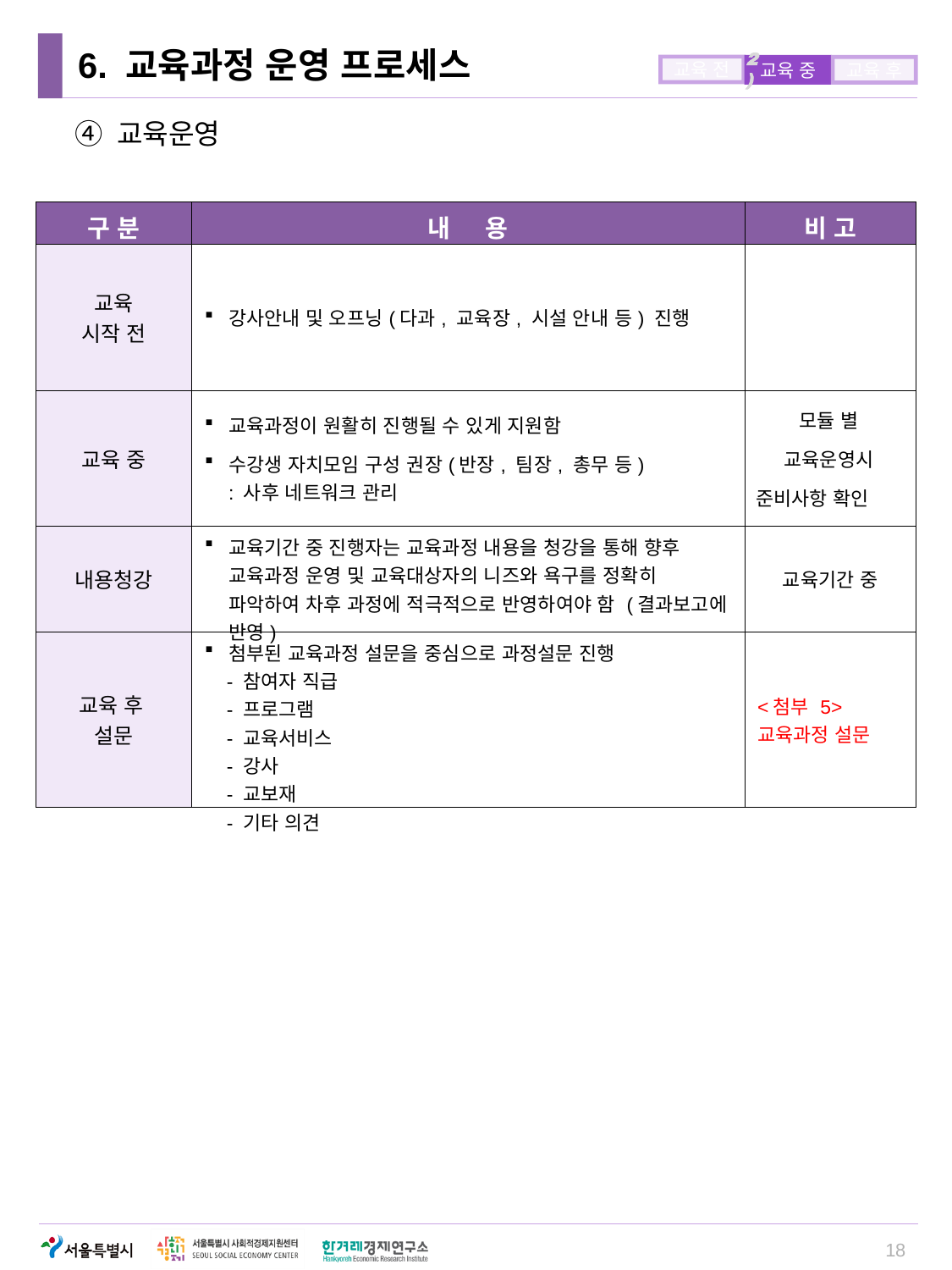

# 6. 교육과정 운영 프로세스
2)
교육 전
교육 중
교육 후
④ 교육운영
| 구 분 | 내 용 | 비 고 |
| --- | --- | --- |
| 교육 시작 전 | 강사안내 및 오프닝(다과, 교육장, 시설 안내 등) 진행 |  |
| 교육 중 | 교육과정이 원활히 진행될 수 있게 지원함 수강생 자치모임 구성 권장(반장, 팀장, 총무 등) : 사후 네트워크 관리 | 모듈 별 교육운영시 준비사항 확인 |
| 내용청강 | 교육기간 중 진행자는 교육과정 내용을 청강을 통해 향후 교육과정 운영 및 교육대상자의 니즈와 욕구를 정확히 파악하여 차후 과정에 적극적으로 반영하여야 함 (결과보고에 반영) | 교육기간 중 |
| 교육 후 설문 | 첨부된 교육과정 설문을 중심으로 과정설문 진행 - 참여자 직급 - 프로그램 - 교육서비스 - 강사 - 교보재 - 기타 의견 | <첨부 5> 교육과정 설문 |
18